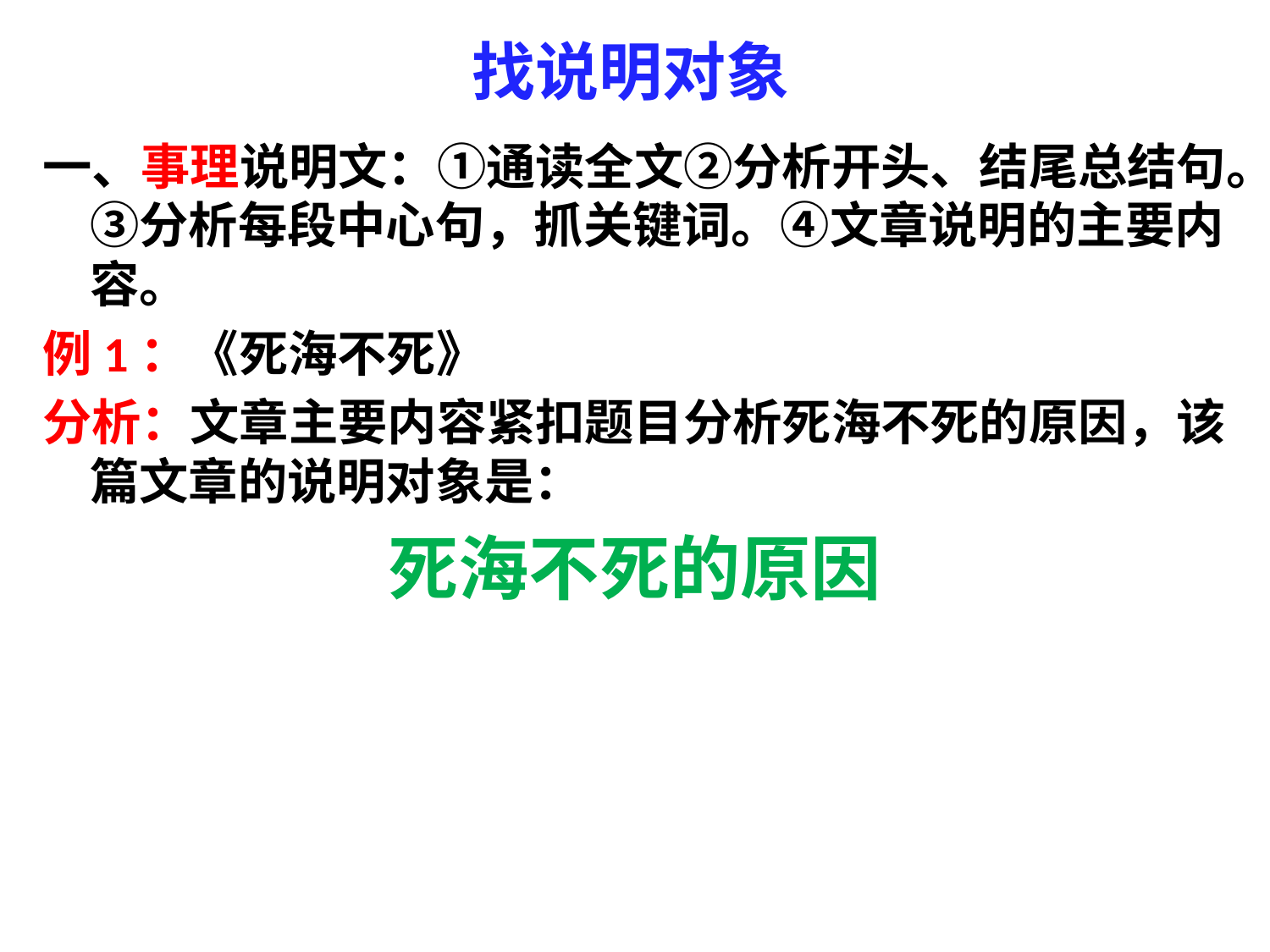

# 找说明对象
一、事理说明文：①通读全文②分析开头、结尾总结句。③分析每段中心句，抓关键词。④文章说明的主要内容。
例1：《死海不死》
分析：文章主要内容紧扣题目分析死海不死的原因，该篇文章的说明对象是：
死海不死的原因